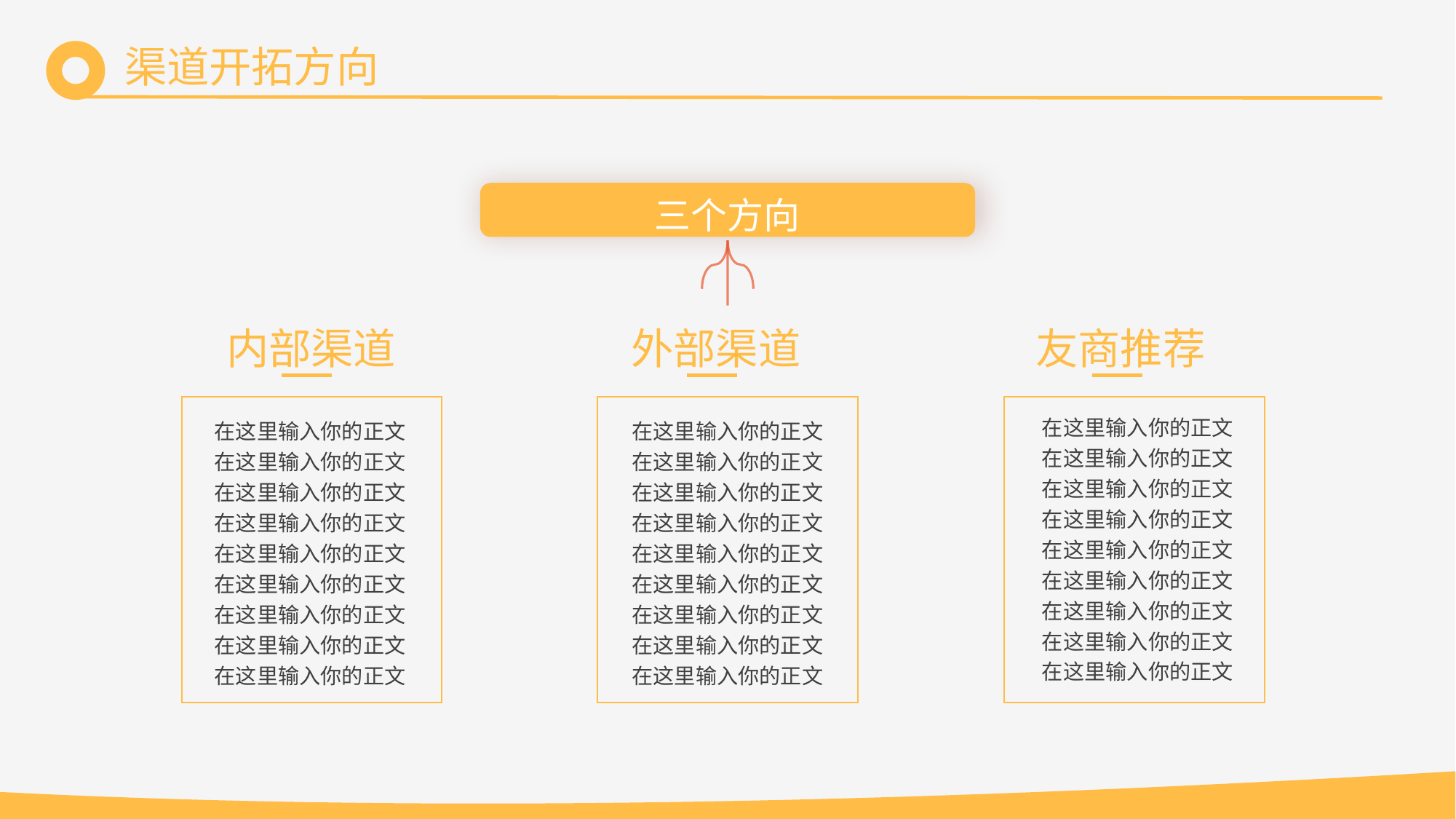

渠道开拓方向
三个方向

内部渠道
外部渠道
友商推荐
在这里输入你的正文
在这里输入你的正文
在这里输入你的正文
在这里输入你的正文
在这里输入你的正文
在这里输入你的正文
在这里输入你的正文
在这里输入你的正文
在这里输入你的正文
在这里输入你的正文
在这里输入你的正文
在这里输入你的正文
在这里输入你的正文
在这里输入你的正文
在这里输入你的正文
在这里输入你的正文
在这里输入你的正文
在这里输入你的正文
在这里输入你的正文
在这里输入你的正文
在这里输入你的正文
在这里输入你的正文
在这里输入你的正文
在这里输入你的正文
在这里输入你的正文
在这里输入你的正文
在这里输入你的正文